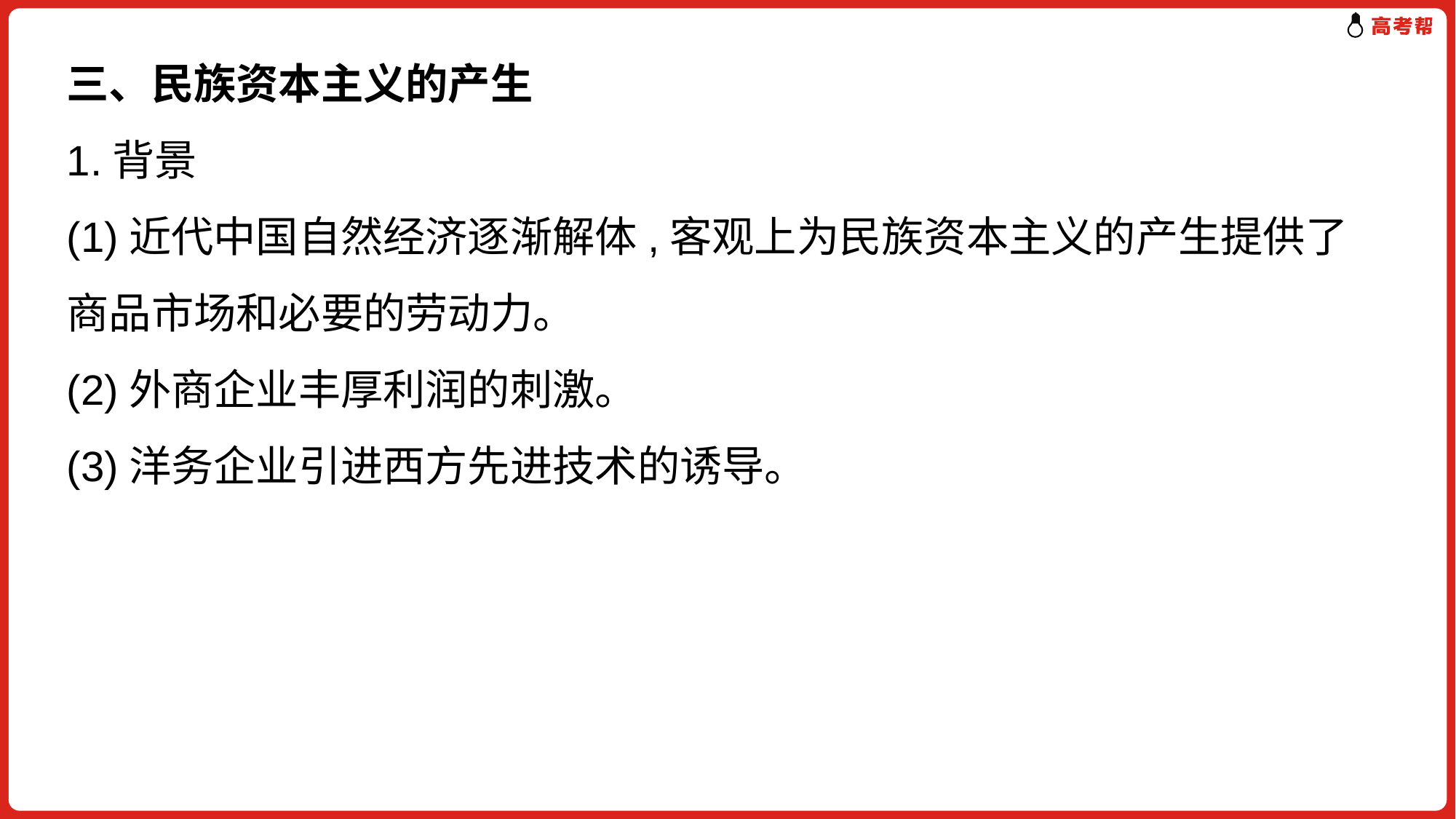

三、民族资本主义的产生
1.背景
(1)近代中国自然经济逐渐解体,客观上为民族资本主义的产生提供了商品市场和必要的劳动力。
(2)外商企业丰厚利润的刺激。
(3)洋务企业引进西方先进技术的诱导。